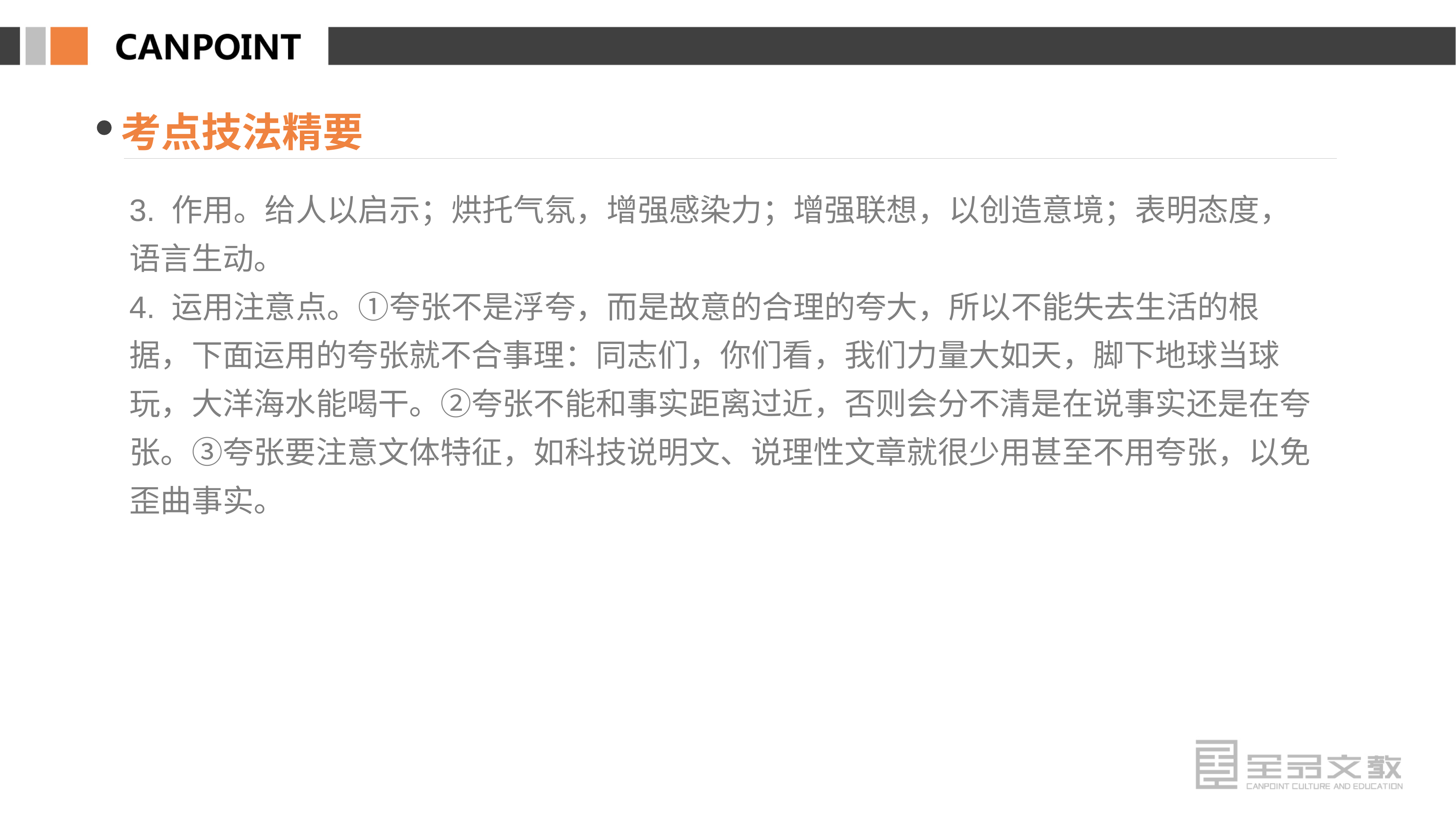

考点技法精要

3. 作用。给人以启示；烘托气氛，增强感染力；增强联想，以创造意境；表明态度，语言生动。
4. 运用注意点。①夸张不是浮夸，而是故意的合理的夸大，所以不能失去生活的根据，下面运用的夸张就不合事理：同志们，你们看，我们力量大如天，脚下地球当球玩，大洋海水能喝干。②夸张不能和事实距离过近，否则会分不清是在说事实还是在夸张。③夸张要注意文体特征，如科技说明文、说理性文章就很少用甚至不用夸张，以免歪曲事实。